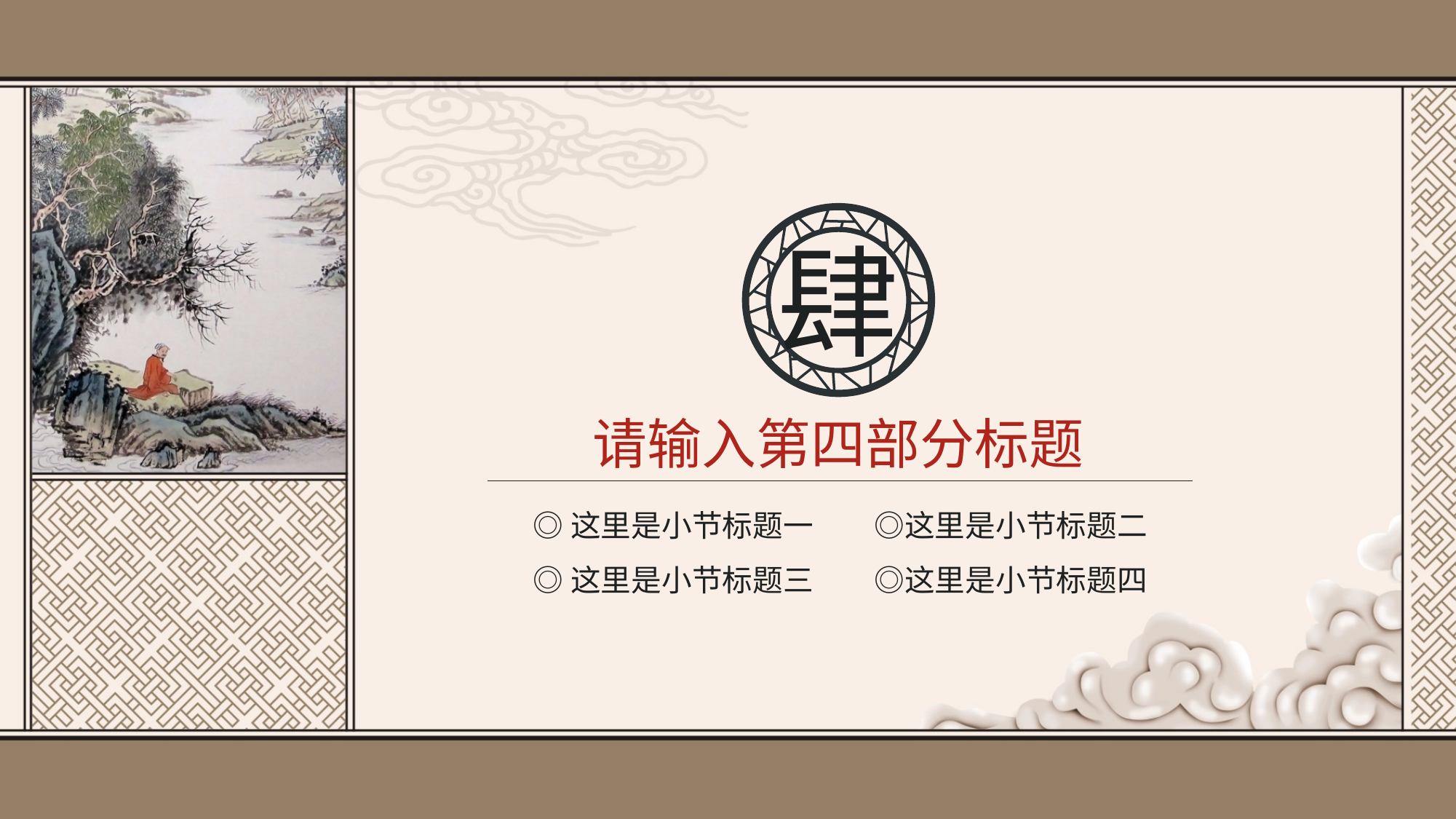

肆
请输入第四部分标题
◎这里是小节标题一         ◎这里是小节标题二
◎这里是小节标题三         ◎这里是小节标题四